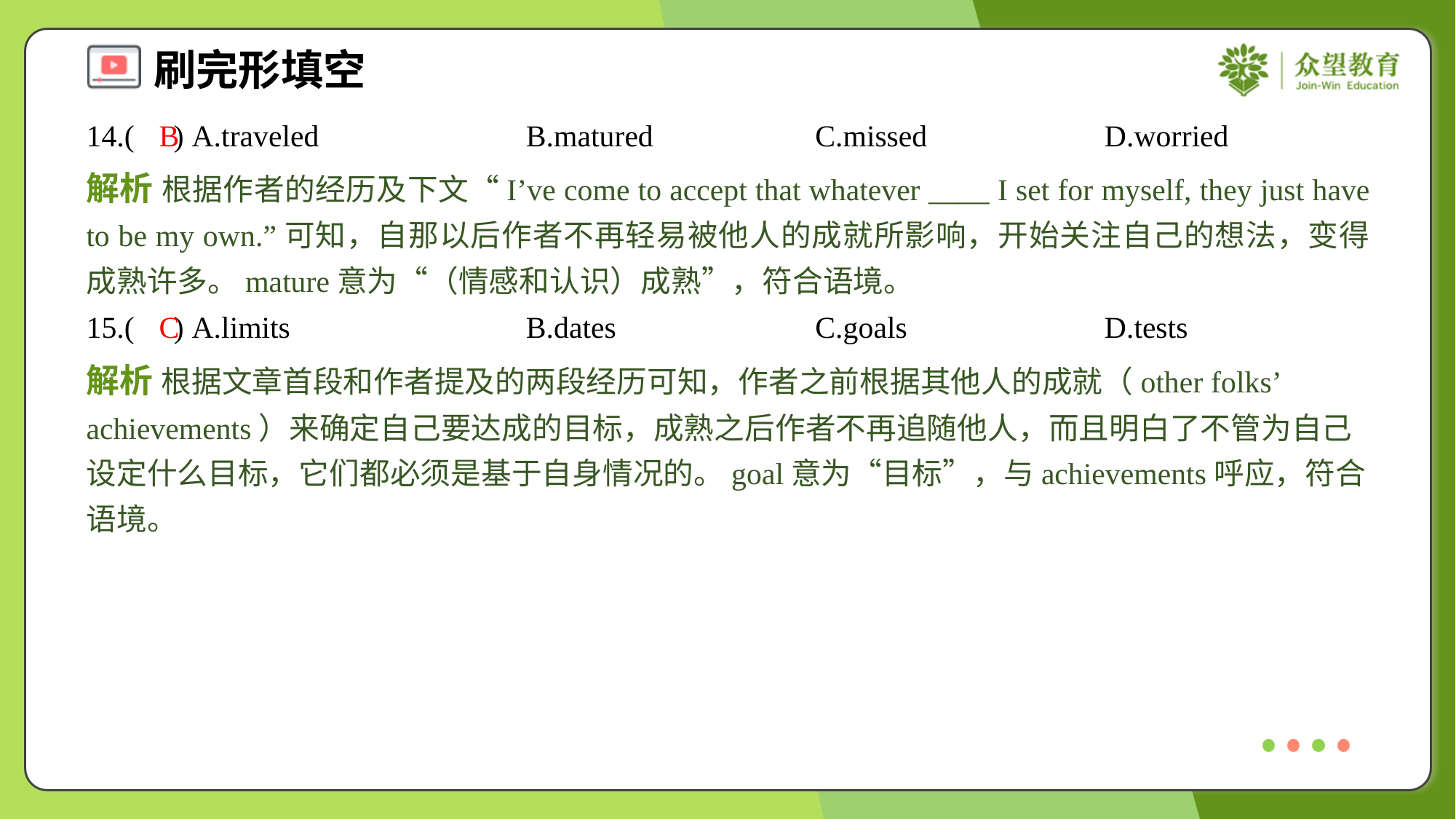

14.(     ) A.traveled	B.matured	C.missed	D.worried
B
解析 根据作者的经历及下文“I’ve come to accept that whatever ____ I set for myself, they just have to be my own.”可知，自那以后作者不再轻易被他人的成就所影响，开始关注自己的想法，变得成熟许多。mature意为“（情感和认识）成熟”，符合语境。
15.(     ) A.limits	B.dates	C.goals	D.tests
C
解析 根据文章首段和作者提及的两段经历可知，作者之前根据其他人的成就（other folks’ achievements）来确定自己要达成的目标，成熟之后作者不再追随他人，而且明白了不管为自己设定什么目标，它们都必须是基于自身情况的。goal意为“目标”，与achievements呼应，符合语境。